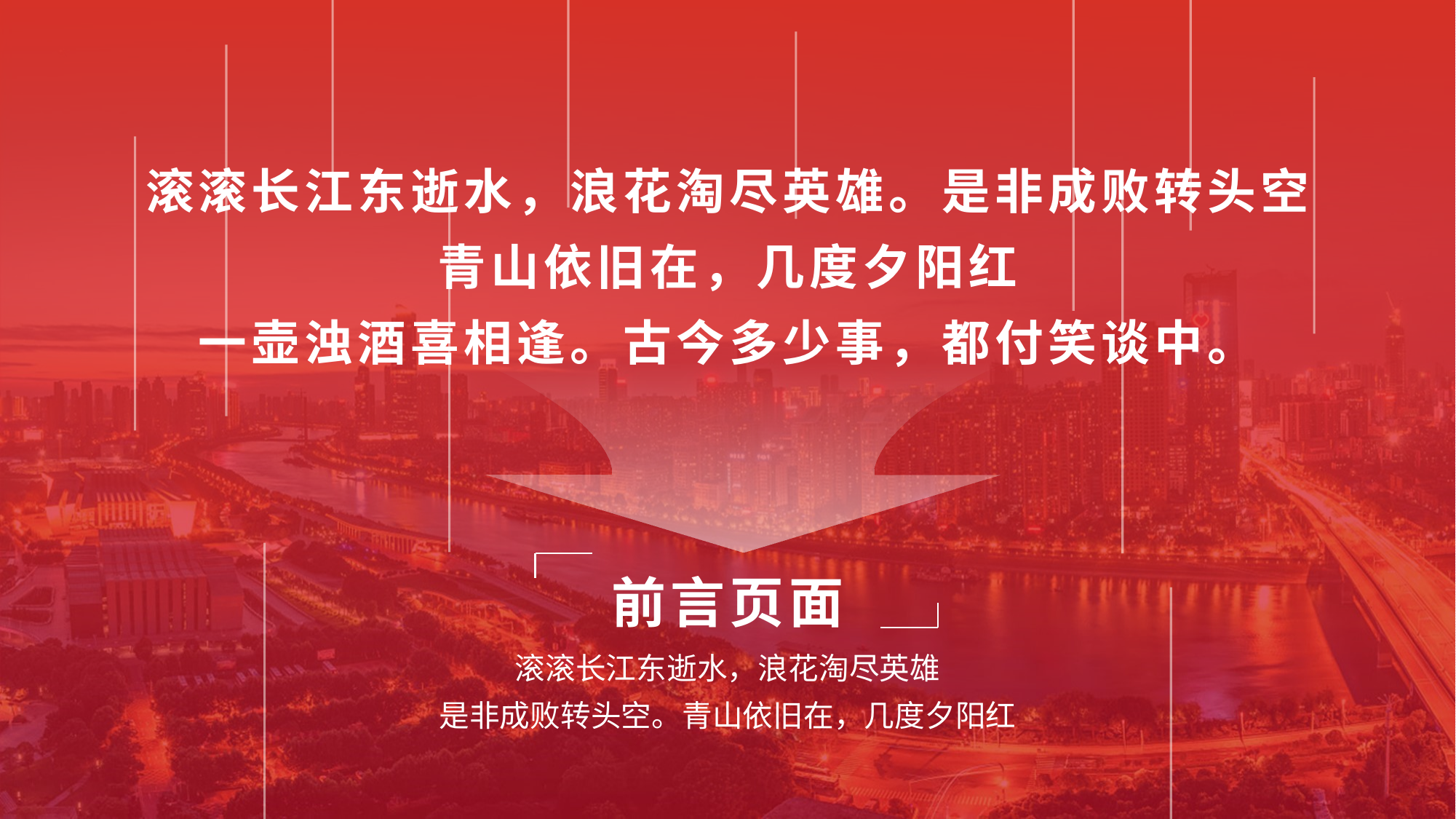

滚滚长江东逝水，浪花淘尽英雄。是非成败转头空
青山依旧在，几度夕阳红
一壶浊酒喜相逢。古今多少事，都付笑谈中。

前言页面
滚滚长江东逝水，浪花淘尽英雄
是非成败转头空。青山依旧在，几度夕阳红